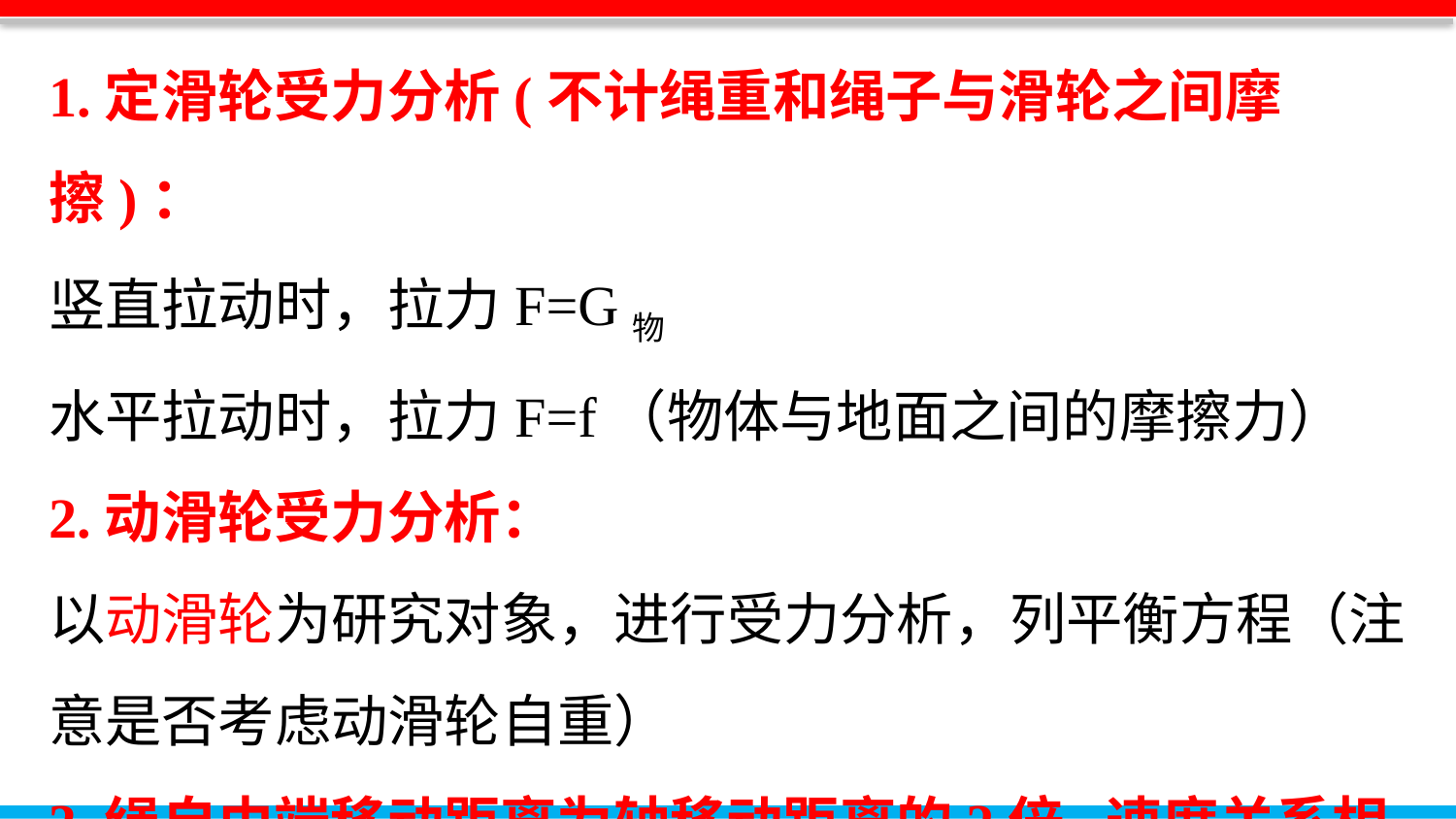

1.定滑轮受力分析(不计绳重和绳子与滑轮之间摩擦)：
竖直拉动时，拉力F=G物
水平拉动时，拉力F=f（物体与地面之间的摩擦力）
2.动滑轮受力分析：
以动滑轮为研究对象，进行受力分析，列平衡方程（注意是否考虑动滑轮自重）
3.绳自由端移动距离为轴移动距离的2倍,速度关系相同。